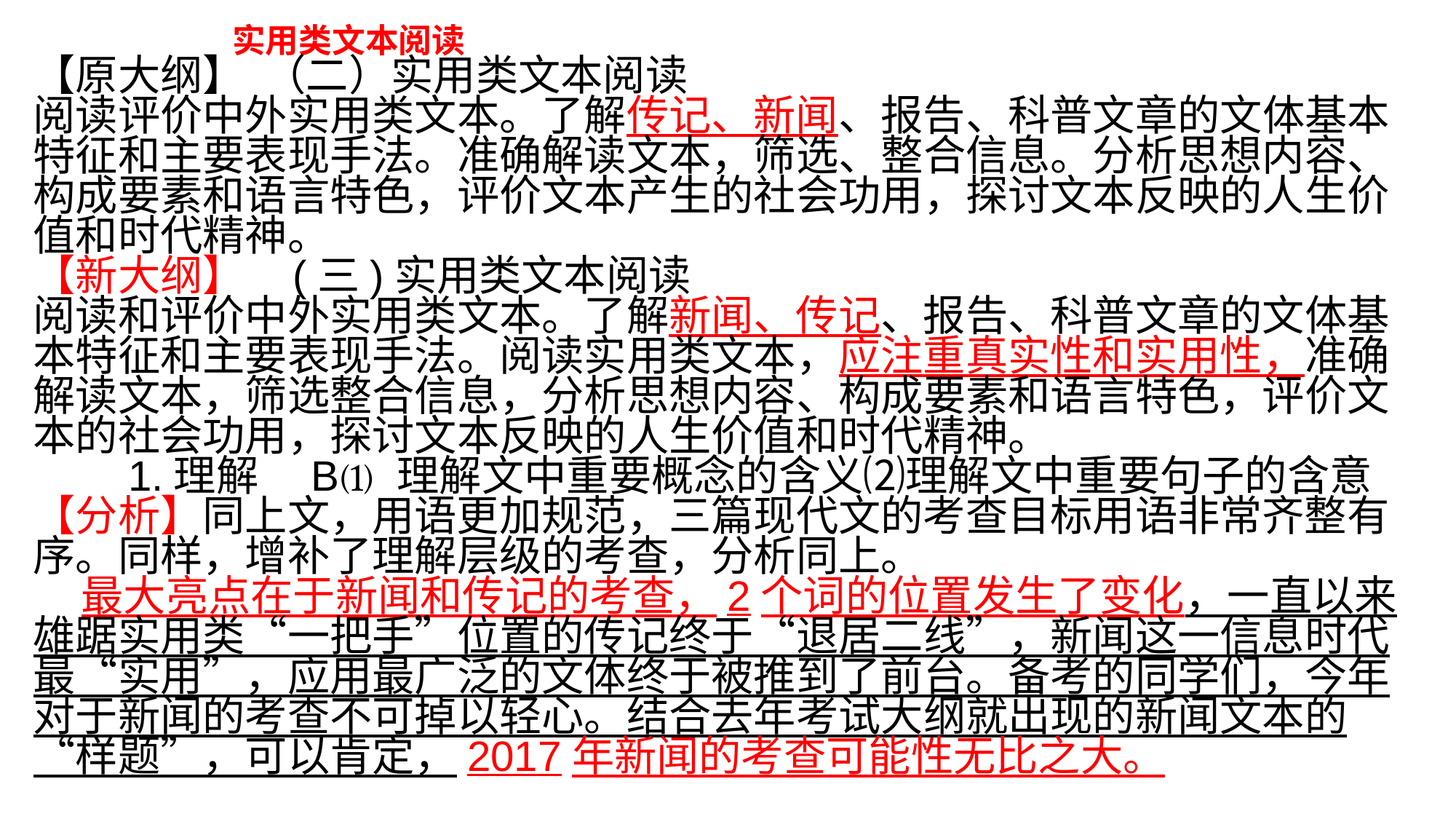

实用类文本阅读
【原大纲】  （二）实用类文本阅读
阅读评价中外实用类文本。了解传记、新闻、报告、科普文章的文体基本特征和主要表现手法。准确解读文本，筛选、整合信息。分析思想内容、构成要素和语言特色，评价文本产生的社会功用，探讨文本反映的人生价值和时代精神。
【新大纲】    (三)实用类文本阅读
阅读和评价中外实用类文本。了解新闻、传记、报告、科普文章的文体基本特征和主要表现手法。阅读实用类文本，应注重真实性和实用性，准确解读文本，筛选整合信息，分析思想内容、构成要素和语言特色，评价文本的社会功用，探讨文本反映的人生价值和时代精神。
　　1.理解　B⑴ 理解文中重要概念的含义⑵理解文中重要句子的含意
【分析】同上文，用语更加规范，三篇现代文的考查目标用语非常齐整有序。同样，增补了理解层级的考查，分析同上。
    最大亮点在于新闻和传记的考查，2个词的位置发生了变化，一直以来雄踞实用类“一把手”位置的传记终于“退居二线”，新闻这一信息时代最“实用”，应用最广泛的文体终于被推到了前台。备考的同学们，今年对于新闻的考查不可掉以轻心。结合去年考试大纲就出现的新闻文本的“样题”，可以肯定，2017年新闻的考查可能性无比之大。